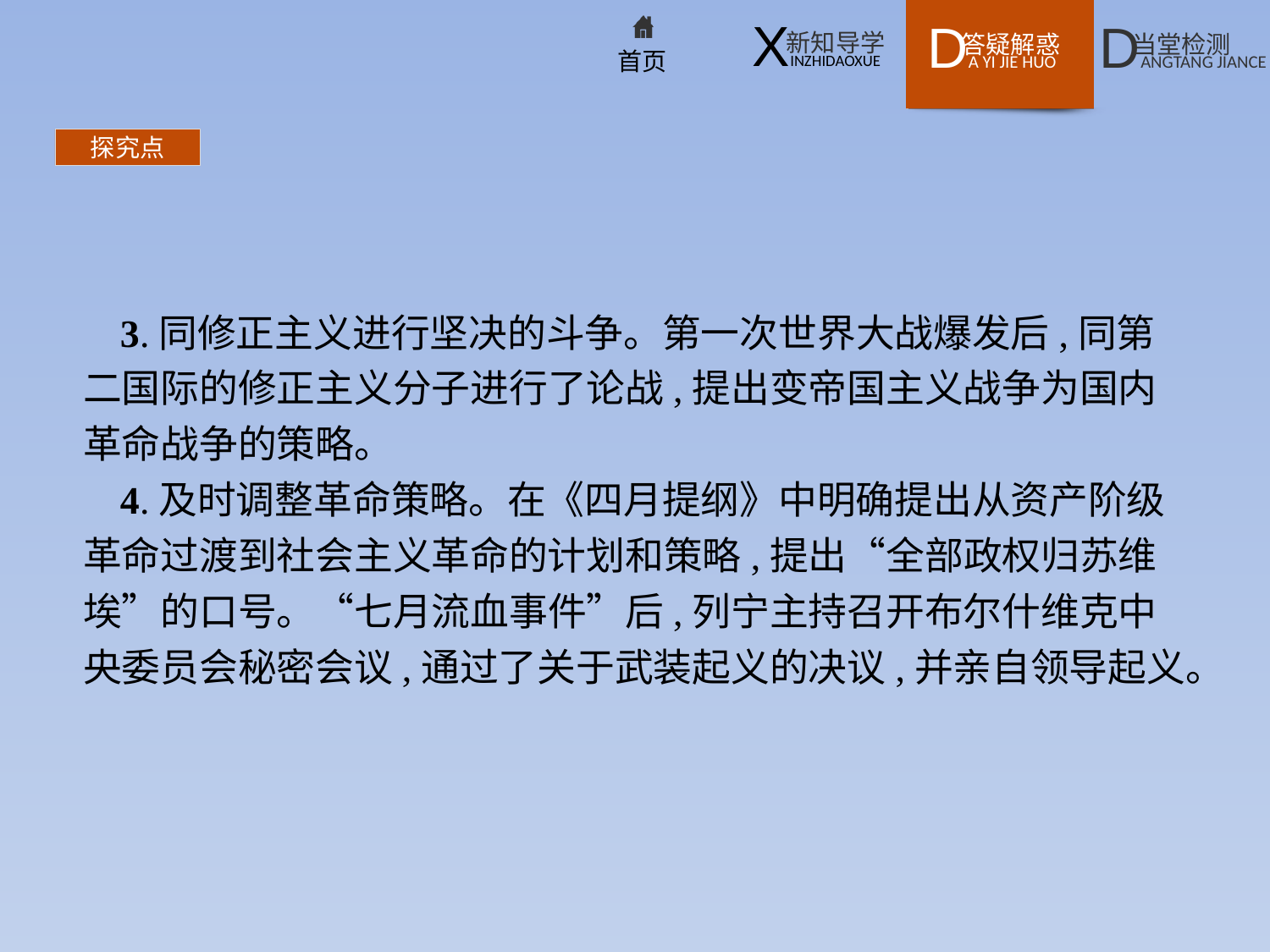

探究点
3.同修正主义进行坚决的斗争。第一次世界大战爆发后,同第二国际的修正主义分子进行了论战,提出变帝国主义战争为国内革命战争的策略。
4.及时调整革命策略。在《四月提纲》中明确提出从资产阶级革命过渡到社会主义革命的计划和策略,提出“全部政权归苏维埃”的口号。“七月流血事件”后,列宁主持召开布尔什维克中央委员会秘密会议,通过了关于武装起义的决议,并亲自领导起义。